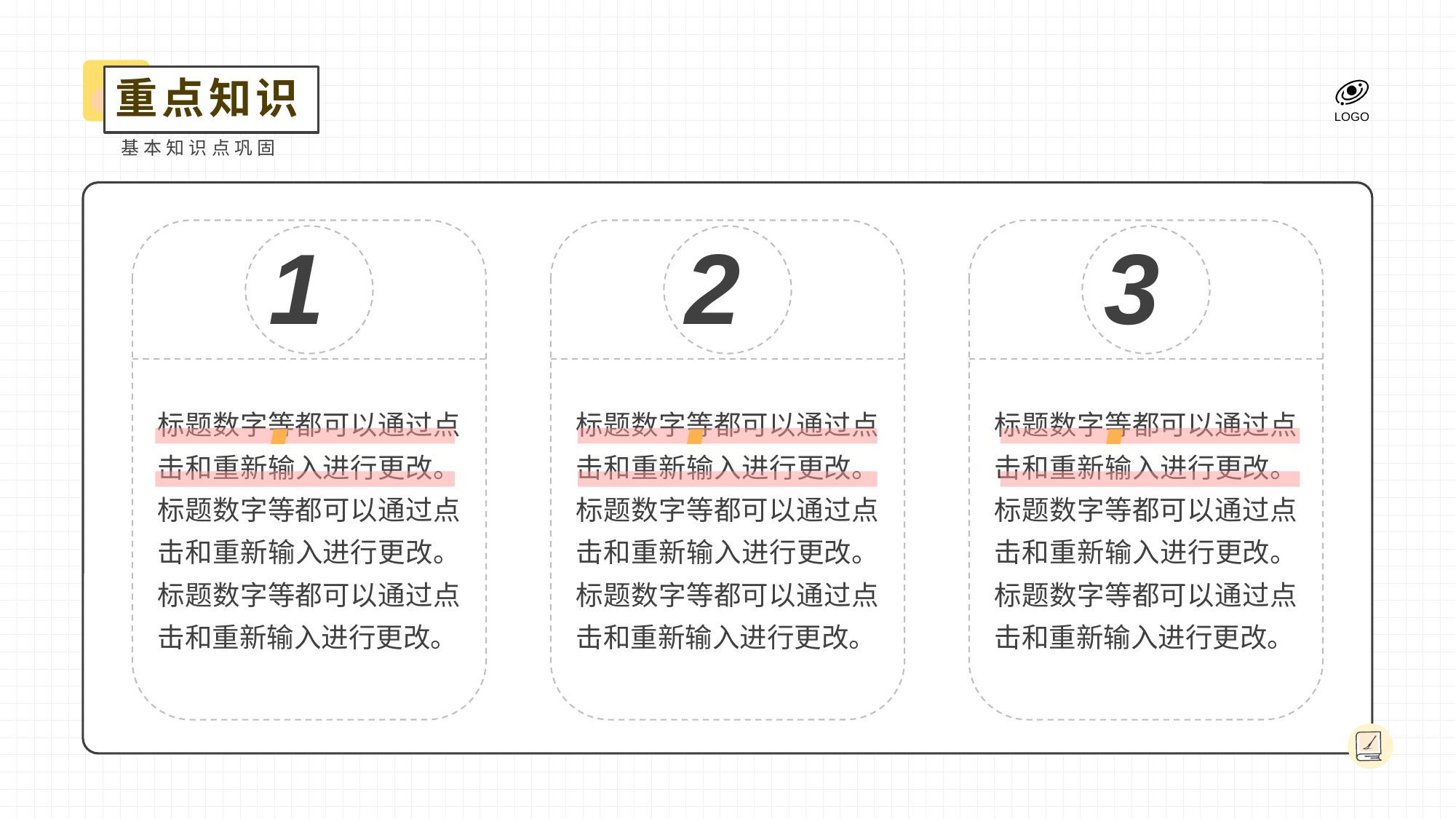

重点知识
基本知识点巩固
1.

标题数字等都可以通过点击和重新输入进行更改。标题数字等都可以通过点击和重新输入进行更改。标题数字等都可以通过点击和重新输入进行更改。
2.

标题数字等都可以通过点击和重新输入进行更改。标题数字等都可以通过点击和重新输入进行更改。标题数字等都可以通过点击和重新输入进行更改。
3.

标题数字等都可以通过点击和重新输入进行更改。标题数字等都可以通过点击和重新输入进行更改。标题数字等都可以通过点击和重新输入进行更改。